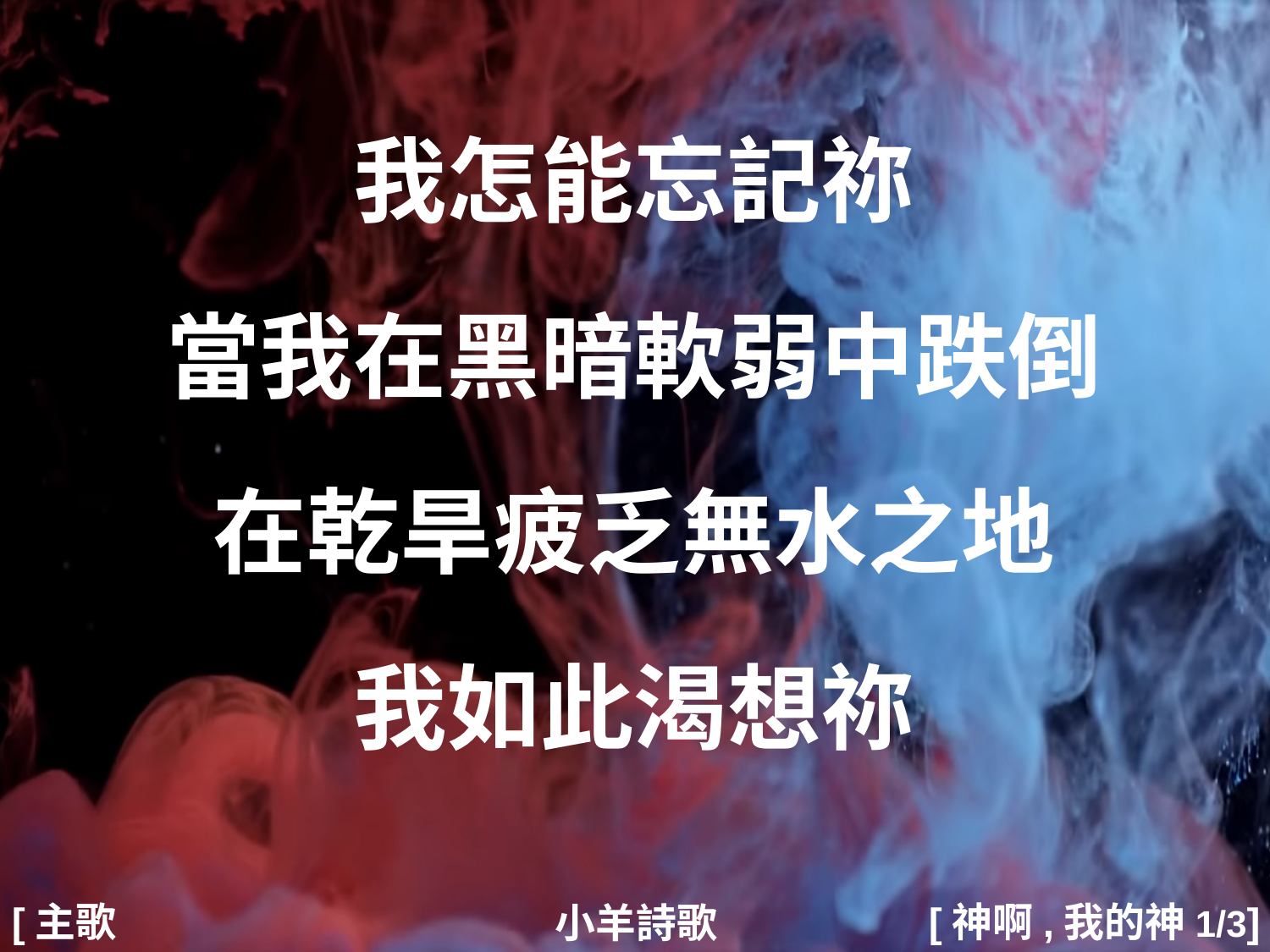

我怎能忘記祢

當我在黑暗軟弱中跌倒

在乾旱疲乏無水之地

我如此渴想祢

#

[主歌1]
[神啊,我的神1/3]
小羊詩歌